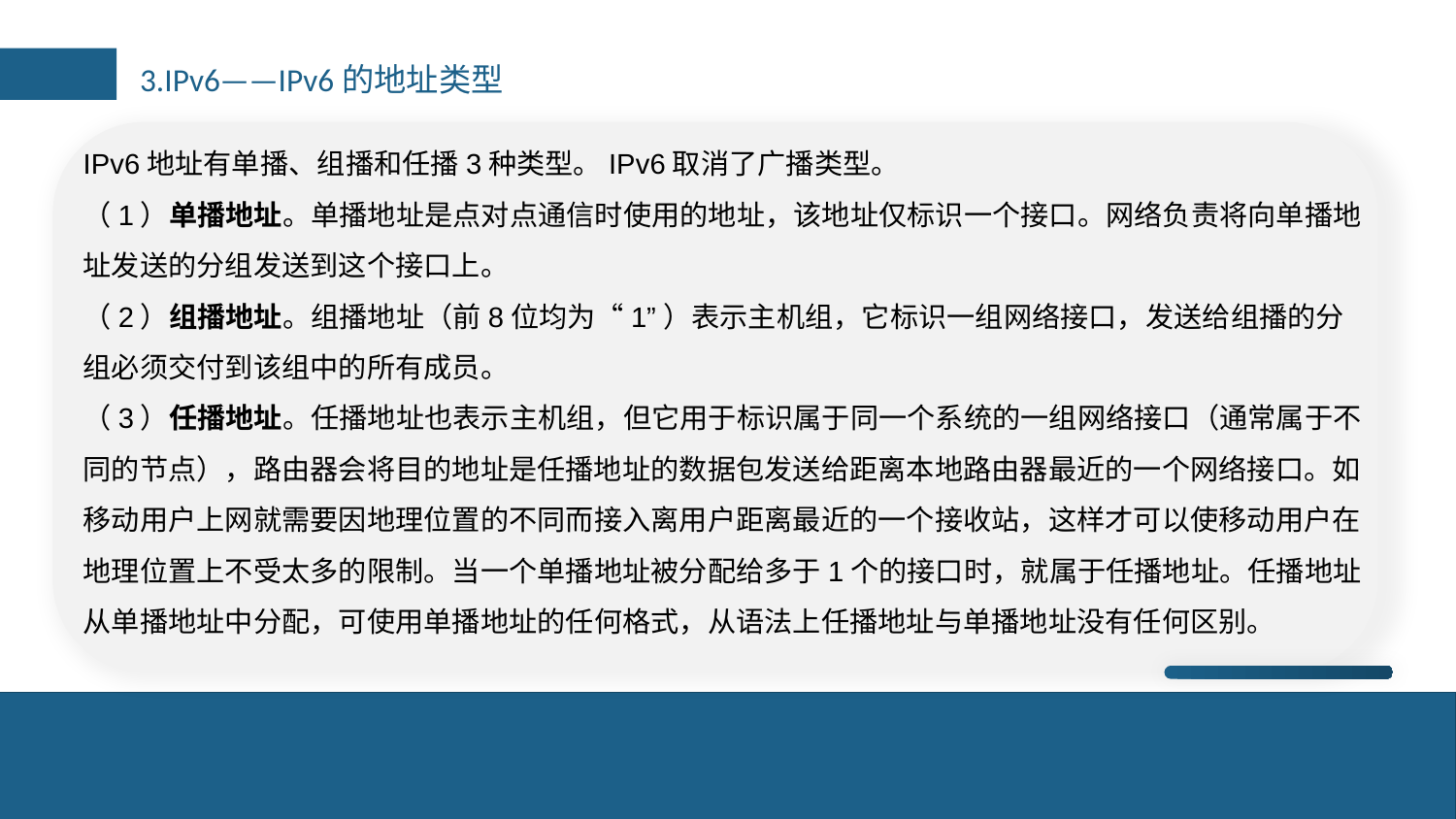

3.IPv6——IPv6的地址类型

IPv6地址有单播、组播和任播3种类型。IPv6取消了广播类型。
（1）单播地址。单播地址是点对点通信时使用的地址，该地址仅标识一个接口。网络负责将向单播地址发送的分组发送到这个接口上。
（2）组播地址。组播地址（前8位均为“1”）表示主机组，它标识一组网络接口，发送给组播的分组必须交付到该组中的所有成员。
（3）任播地址。任播地址也表示主机组，但它用于标识属于同一个系统的一组网络接口（通常属于不同的节点），路由器会将目的地址是任播地址的数据包发送给距离本地路由器最近的一个网络接口。如移动用户上网就需要因地理位置的不同而接入离用户距离最近的一个接收站，这样才可以使移动用户在地理位置上不受太多的限制。当一个单播地址被分配给多于1个的接口时，就属于任播地址。任播地址从单播地址中分配，可使用单播地址的任何格式，从语法上任播地址与单播地址没有任何区别。